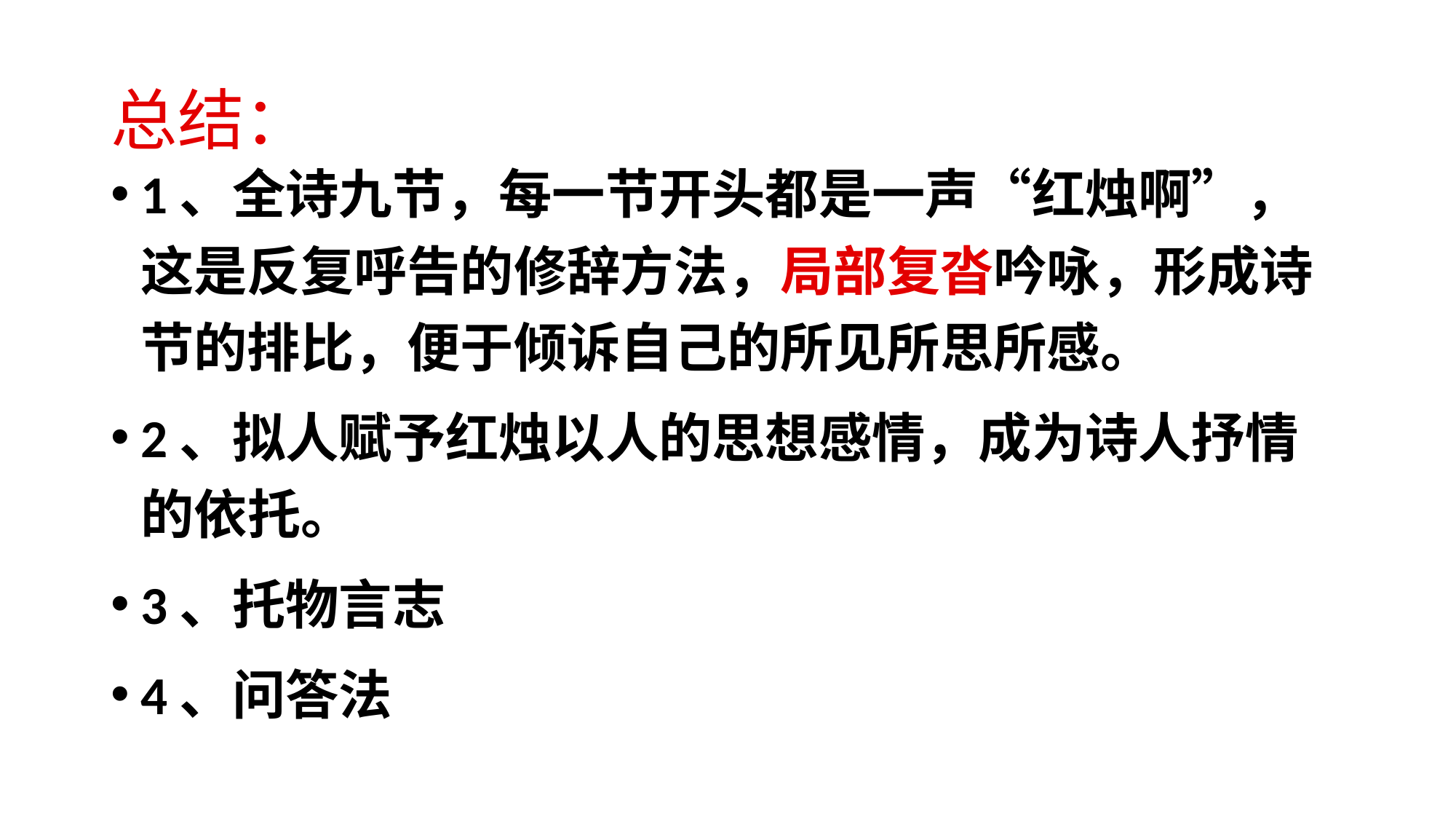

# 总结：
1、全诗九节，每一节开头都是一声“红烛啊”，这是反复呼告的修辞方法，局部复沓吟咏，形成诗节的排比，便于倾诉自己的所见所思所感。
2、拟人赋予红烛以人的思想感情，成为诗人抒情的依托。
3、托物言志
4、问答法